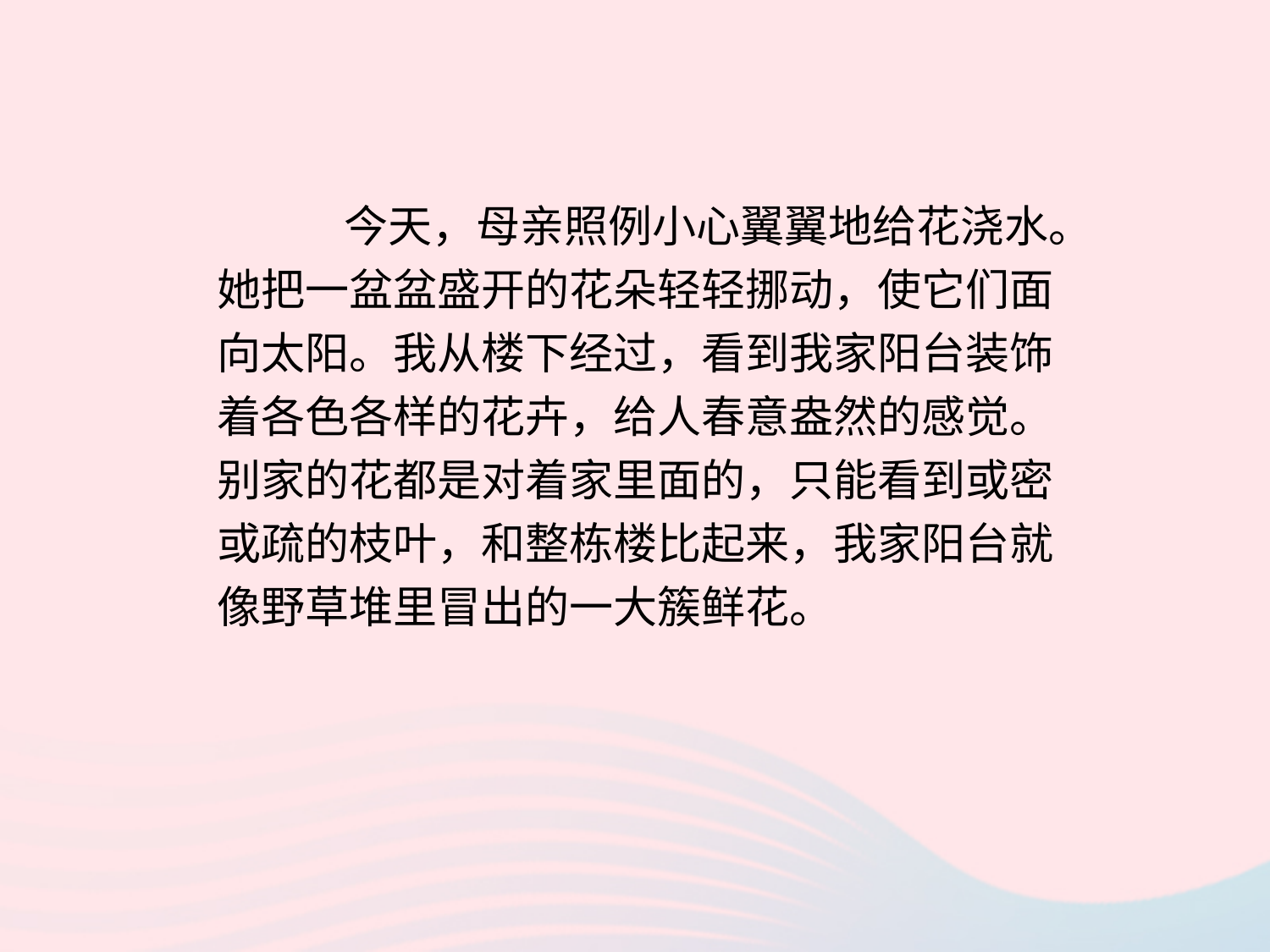

今天，母亲照例小心翼翼地给花浇水。她把一盆盆盛开的花朵轻轻挪动，使它们面向太阳。我从楼下经过，看到我家阳台装饰着各色各样的花卉，给人春意盎然的感觉。别家的花都是对着家里面的，只能看到或密或疏的枝叶，和整栋楼比起来，我家阳台就像野草堆里冒出的一大簇鲜花。